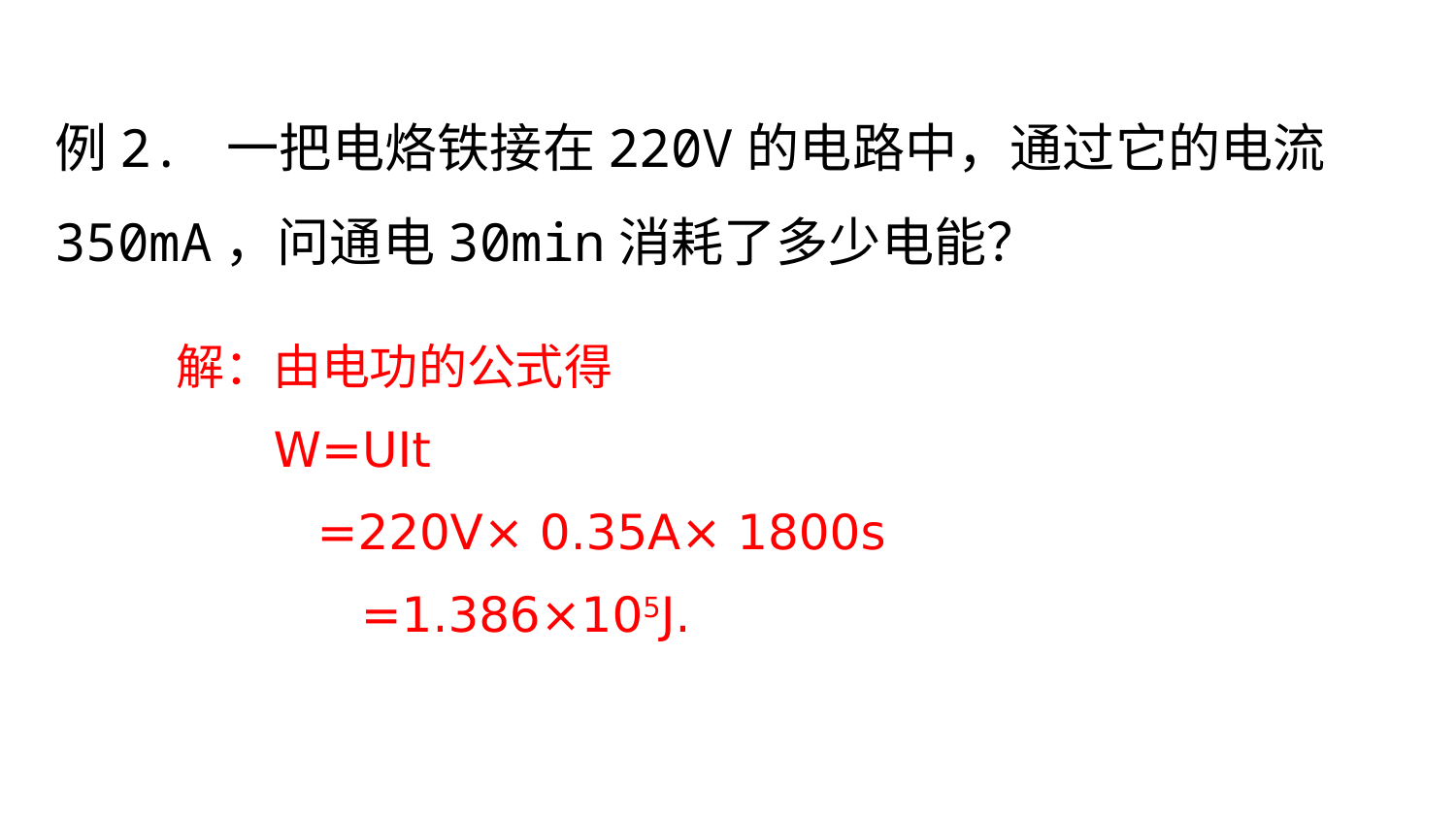

例2. 一把电烙铁接在220V的电路中，通过它的电流350mA，问通电30min消耗了多少电能？

         解：由电功的公式得
                   W=UIt
                       =220V× 0.35A× 1800s
                   =1.386×105J.